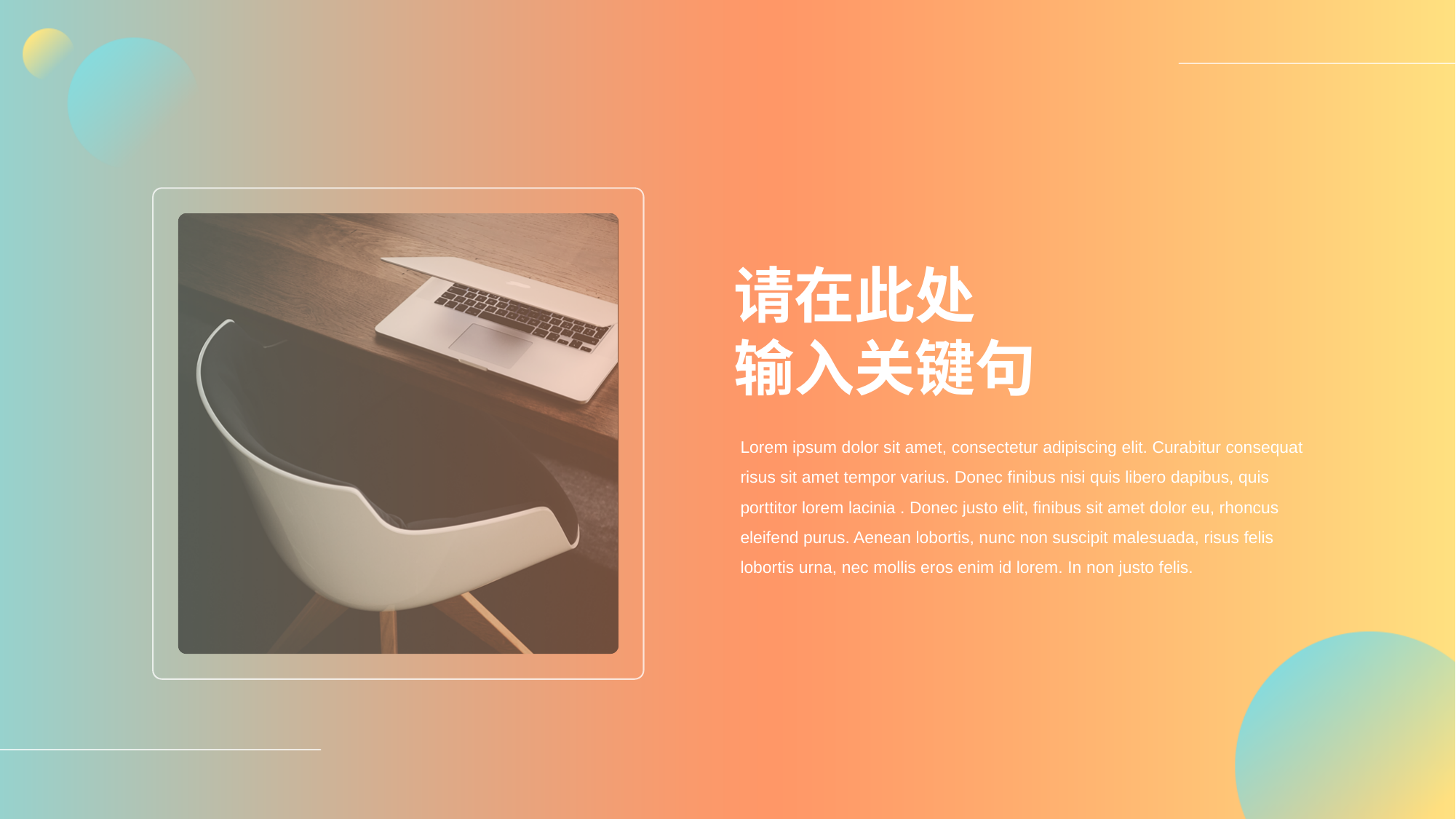

请在此处
输入关键句
Lorem ipsum dolor sit amet, consectetur adipiscing elit. Curabitur consequat risus sit amet tempor varius. Donec finibus nisi quis libero dapibus, quis porttitor lorem lacinia . Donec justo elit, finibus sit amet dolor eu, rhoncus eleifend purus. Aenean lobortis, nunc non suscipit malesuada, risus felis lobortis urna, nec mollis eros enim id lorem. In non justo felis.